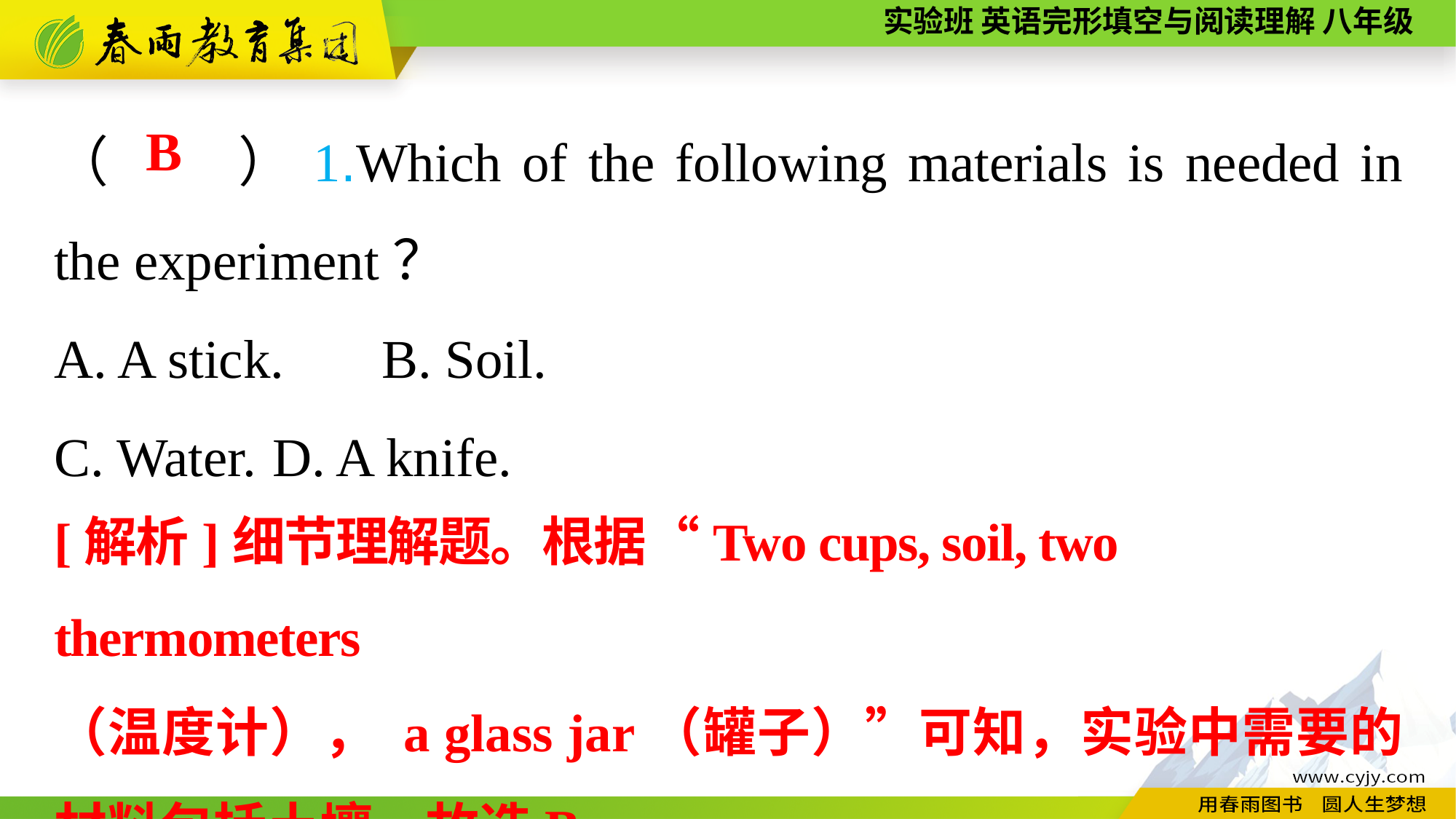

（　　）1.Which of the following materials is needed in the experiment？
A. A stick. 	B. Soil.
C. Water. 	D. A knife.
B
[解析]细节理解题。根据“Two cups, soil, two thermometers
（温度计）， a glass jar（罐子）”可知，实验中需要的材料包括土壤。故选B。